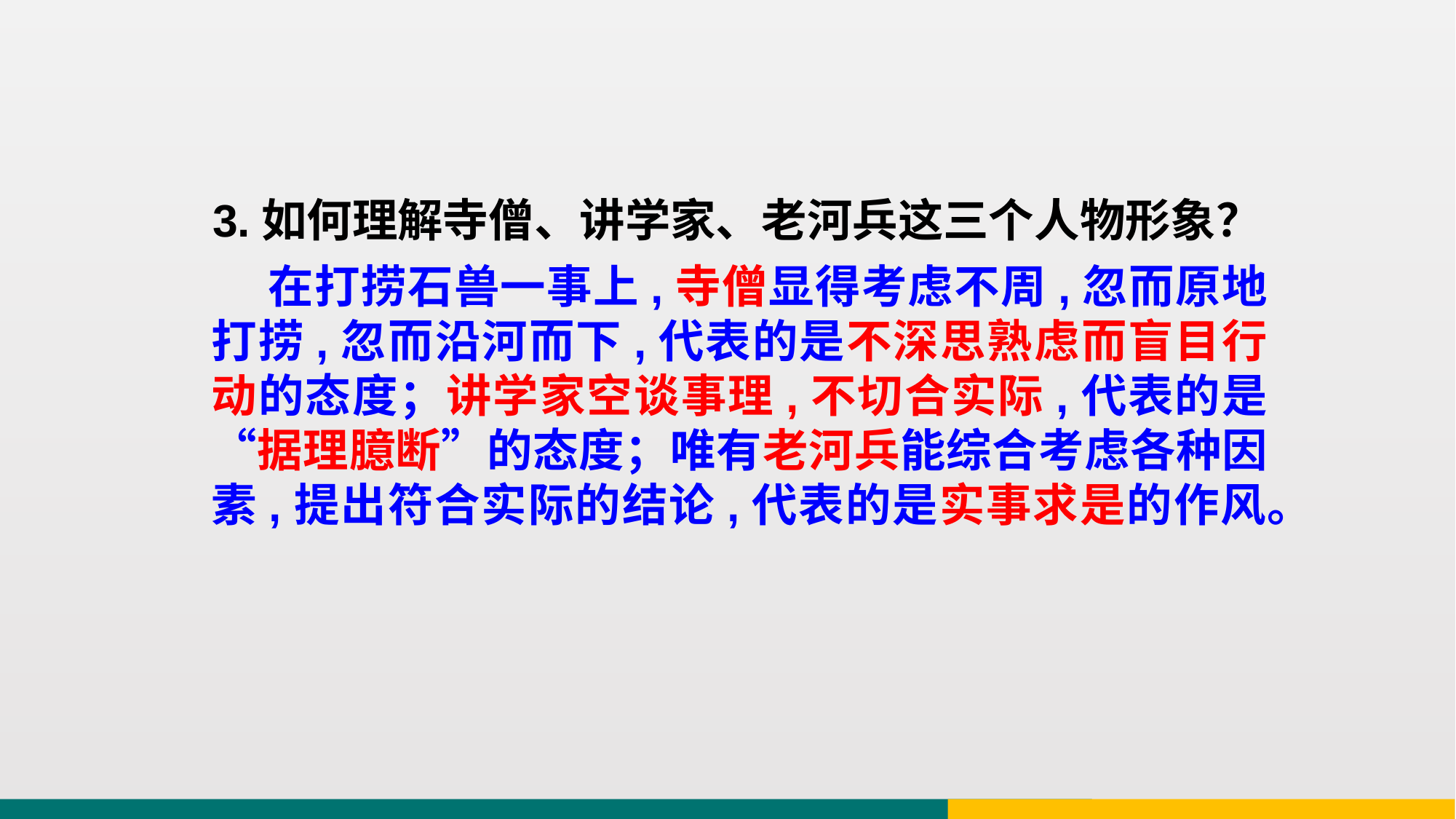

3.如何理解寺僧、讲学家、老河兵这三个人物形象？
    在打捞石兽一事上,寺僧显得考虑不周,忽而原地打捞,忽而沿河而下,代表的是不深思熟虑而盲目行动的态度；讲学家空谈事理,不切合实际,代表的是“据理臆断”的态度；唯有老河兵能综合考虑各种因素,提出符合实际的结论,代表的是实事求是的作风。